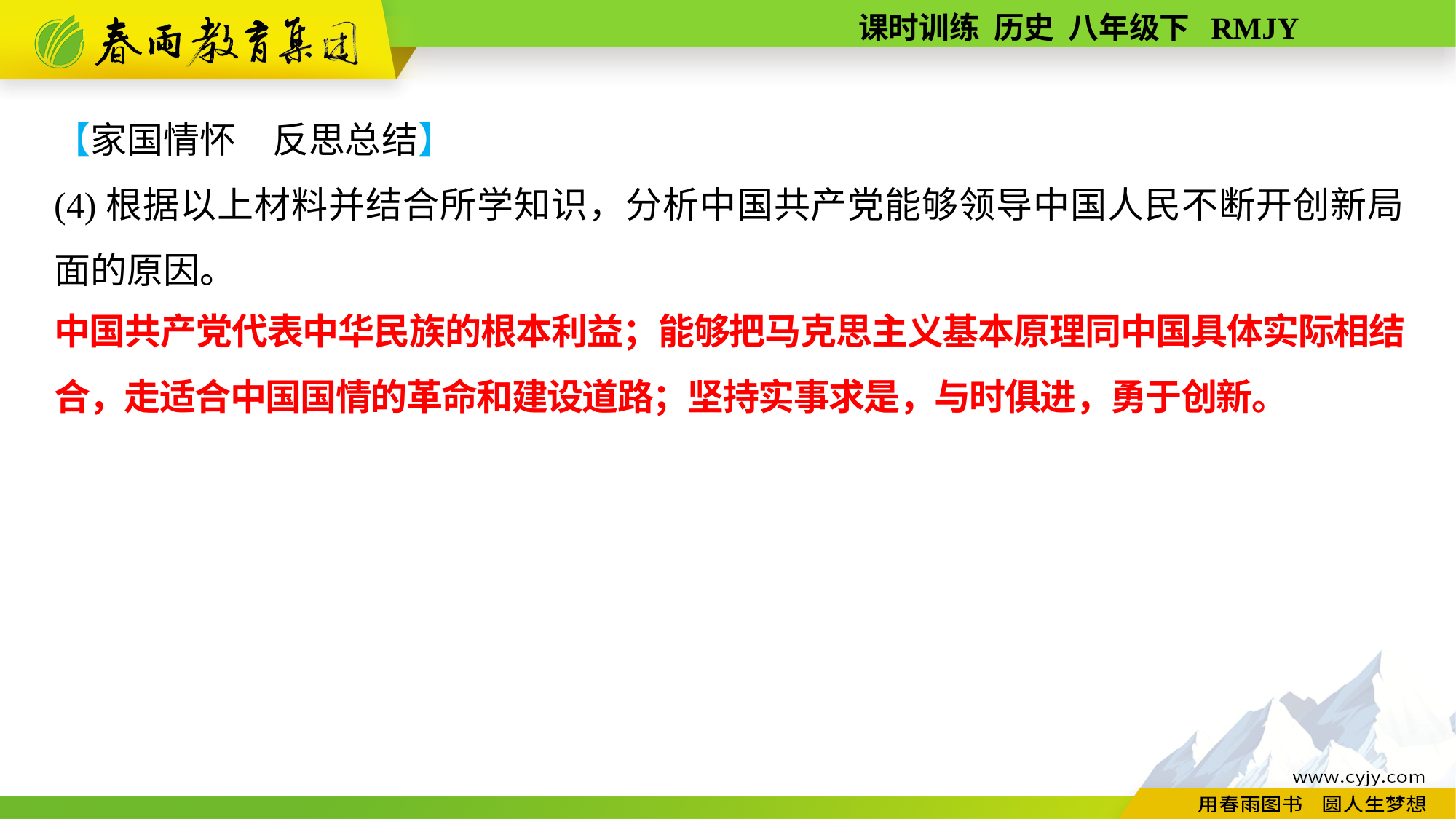

【家国情怀　反思总结】
(4)根据以上材料并结合所学知识，分析中国共产党能够领导中国人民不断开创新局面的原因。
中国共产党代表中华民族的根本利益；能够把马克思主义基本原理同中国具体实际相结合，走适合中国国情的革命和建设道路；坚持实事求是，与时俱进，勇于创新。